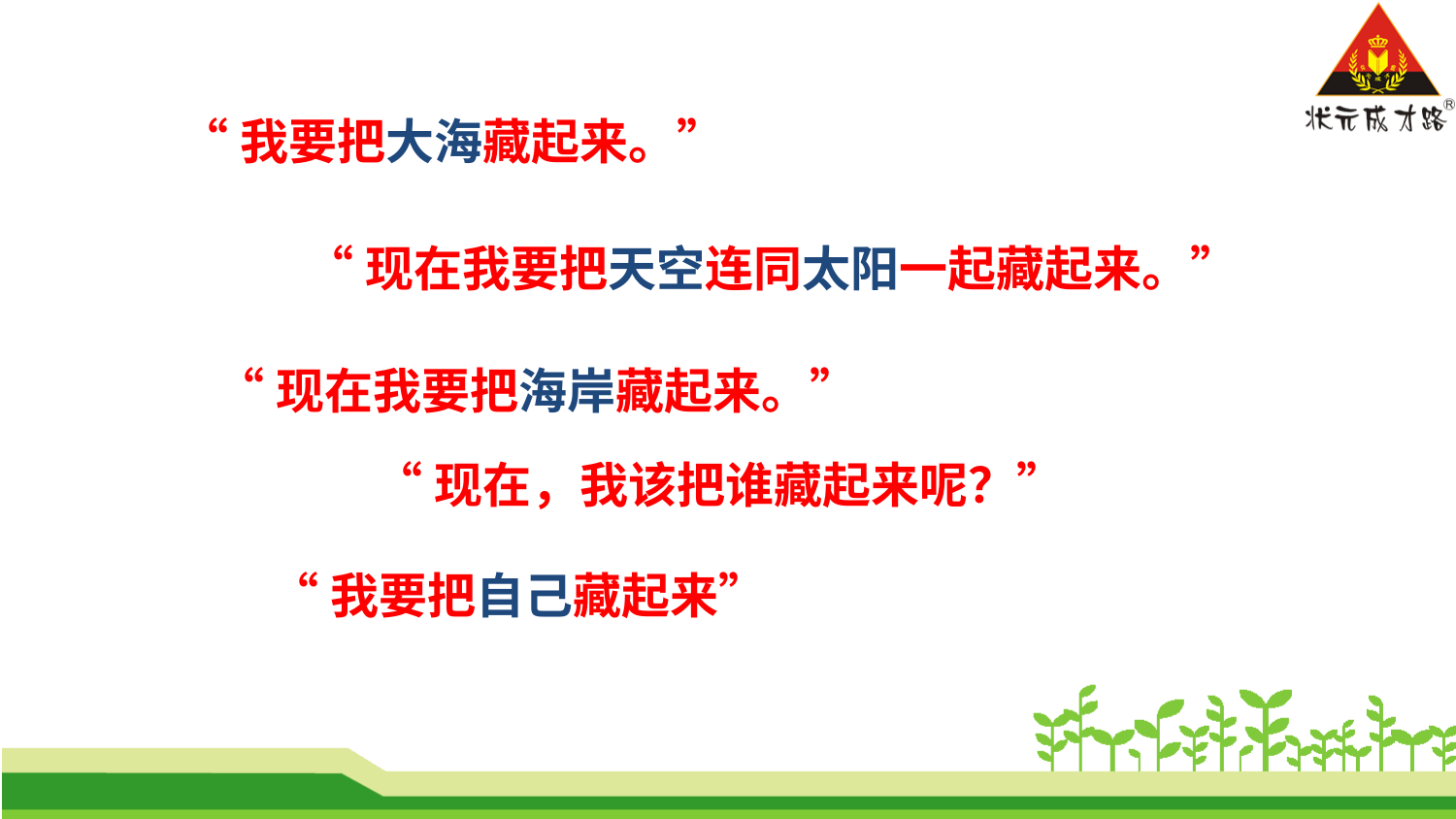

“我要把大海藏起来。”
“现在我要把天空连同太阳一起藏起来。”
“现在我要把海岸藏起来。”
“现在，我该把谁藏起来呢？”
“我要把自己藏起来”